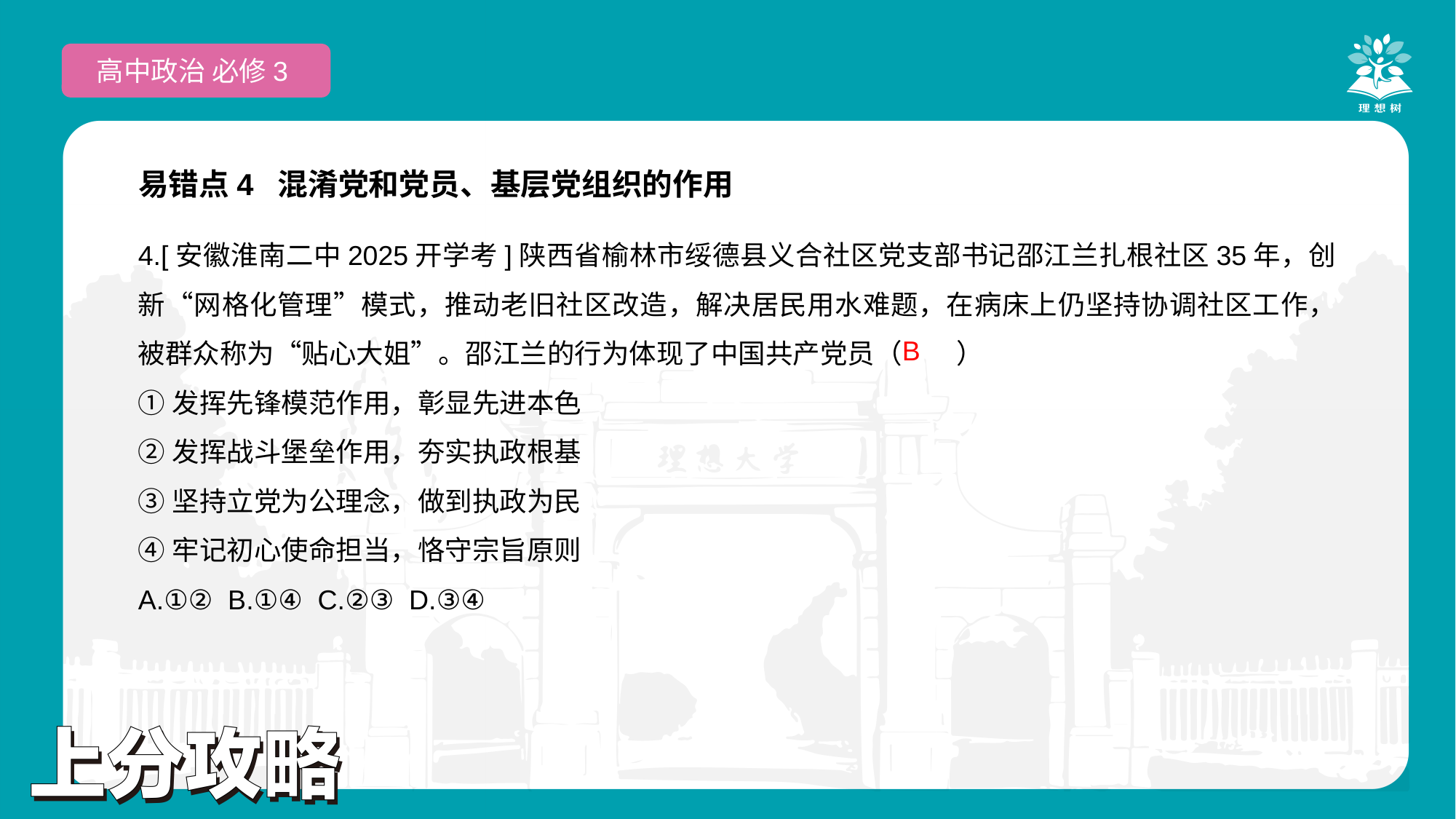

高中政治 必修3
易错点4  混淆党和党员、基层党组织的作用
4.[安徽淮南二中2025开学考]陕西省榆林市绥德县义合社区党支部书记邵江兰扎根社区35年，创新“网格化管理”模式，推动老旧社区改造，解决居民用水难题，在病床上仍坚持协调社区工作，被群众称为“贴心大姐”。邵江兰的行为体现了中国共产党员（　　）
①发挥先锋模范作用，彰显先进本色
②发挥战斗堡垒作用，夯实执政根基
③坚持立党为公理念，做到执政为民
④牢记初心使命担当，恪守宗旨原则
A.①②  B.①④  C.②③  D.③④
 B